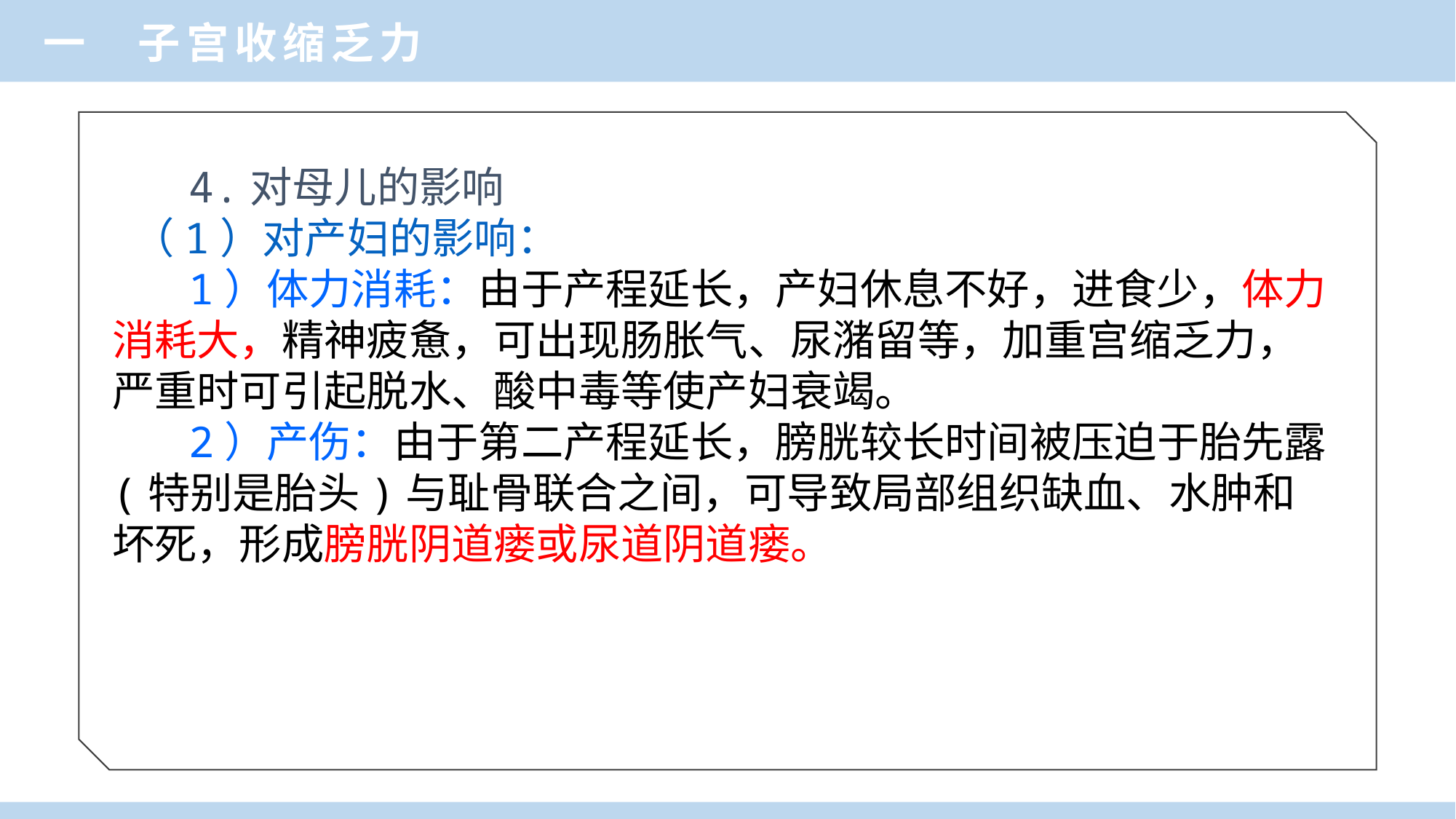

一   子宫收缩乏力

   4.对母儿的影响
 （1）对产妇的影响：
   1）体力消耗：由于产程延长，产妇休息不好，进食少，体力消耗大，精神疲惫，可出现肠胀气、尿潴留等，加重宫缩乏力，严重时可引起脱水、酸中毒等使产妇衰竭。
   2）产伤：由于第二产程延长，膀胱较长时间被压迫于胎先露(特别是胎头)与耻骨联合之间，可导致局部组织缺血、水肿和坏死，形成膀胱阴道瘘或尿道阴道瘘。